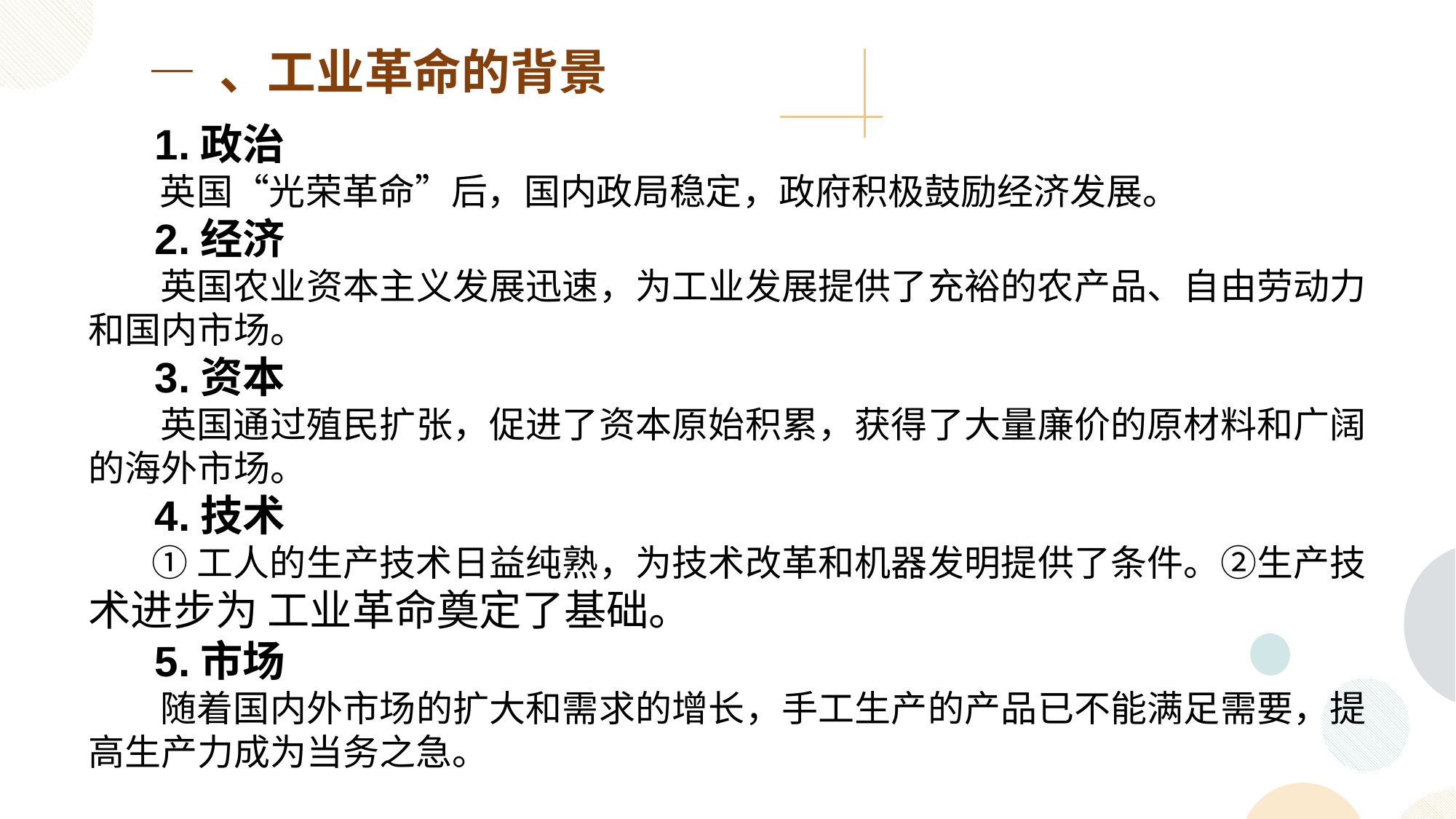

— 、工业革命的背景
 1.政治
 英国“光荣革命”后，国内政局稳定，政府积极鼓励经济发展。
 2.经济
 英国农业资本主义发展迅速，为工业发展提供了充裕的农产品、自由劳动力和国内市场。
 3.资本
 英国通过殖民扩张，促进了资本原始积累，获得了大量廉价的原材料和广阔的海外市场。
 4.技术
 ①工人的生产技术日益纯熟，为技术改革和机器发明提供了条件。②生产技术进步为 工业革命奠定了基础。
 5.市场
 随着国内外市场的扩大和需求的增长，手工生产的产品已不能满足需要，提高生产力成为当务之急。